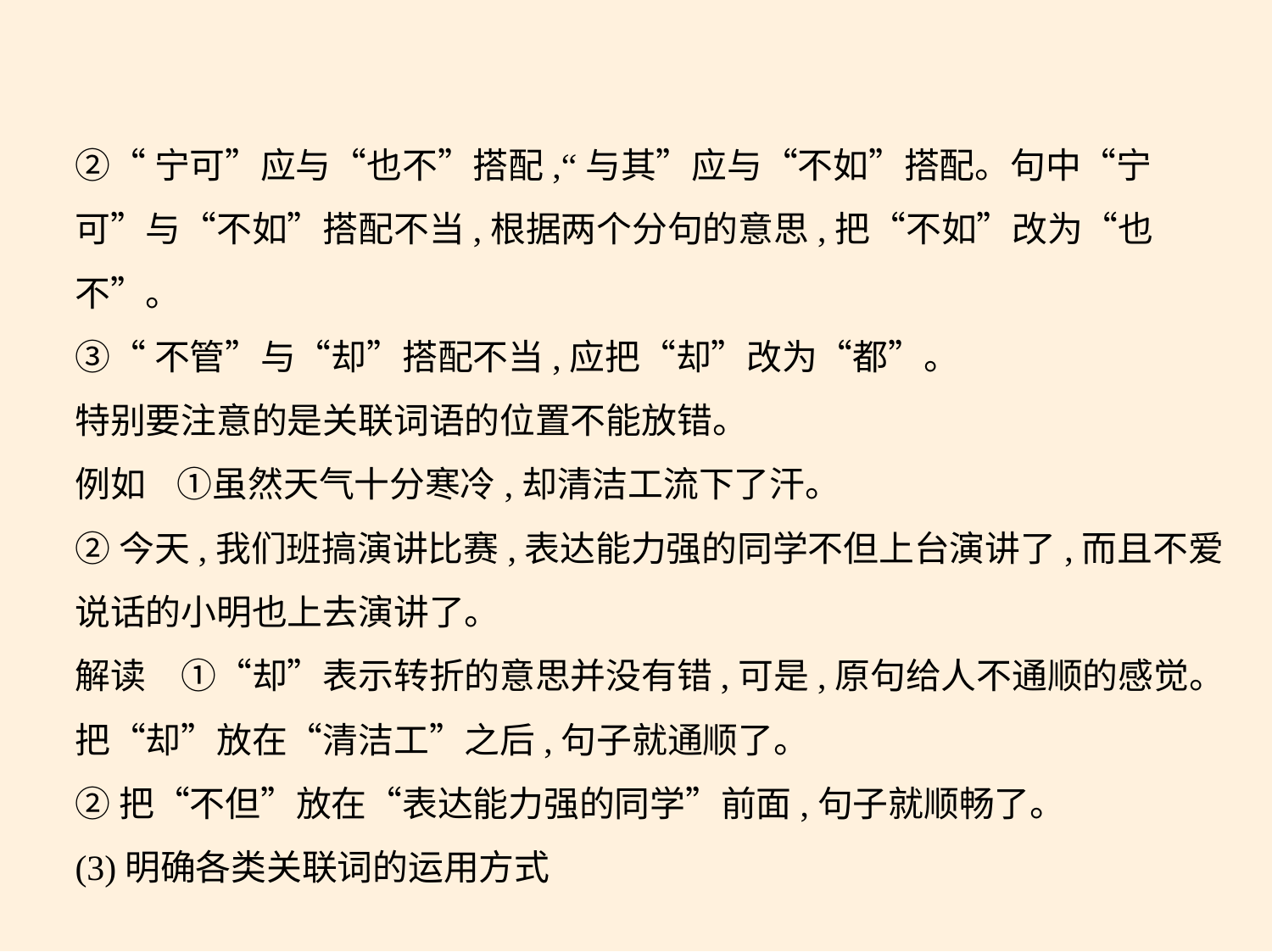

②“宁可”应与“也不”搭配,“与其”应与“不如”搭配。句中“宁
可”与“不如”搭配不当,根据两个分句的意思,把“不如”改为“也
不”。
③“不管”与“却”搭配不当,应把“却”改为“都”。
特别要注意的是关联词语的位置不能放错。
例如    ①虽然天气十分寒冷,却清洁工流下了汗。
②今天,我们班搞演讲比赛,表达能力强的同学不但上台演讲了,而且不爱
说话的小明也上去演讲了。
解读　①“却”表示转折的意思并没有错,可是,原句给人不通顺的感觉。
把“却”放在“清洁工”之后,句子就通顺了。
②把“不但”放在“表达能力强的同学”前面,句子就顺畅了。
(3)明确各类关联词的运用方式